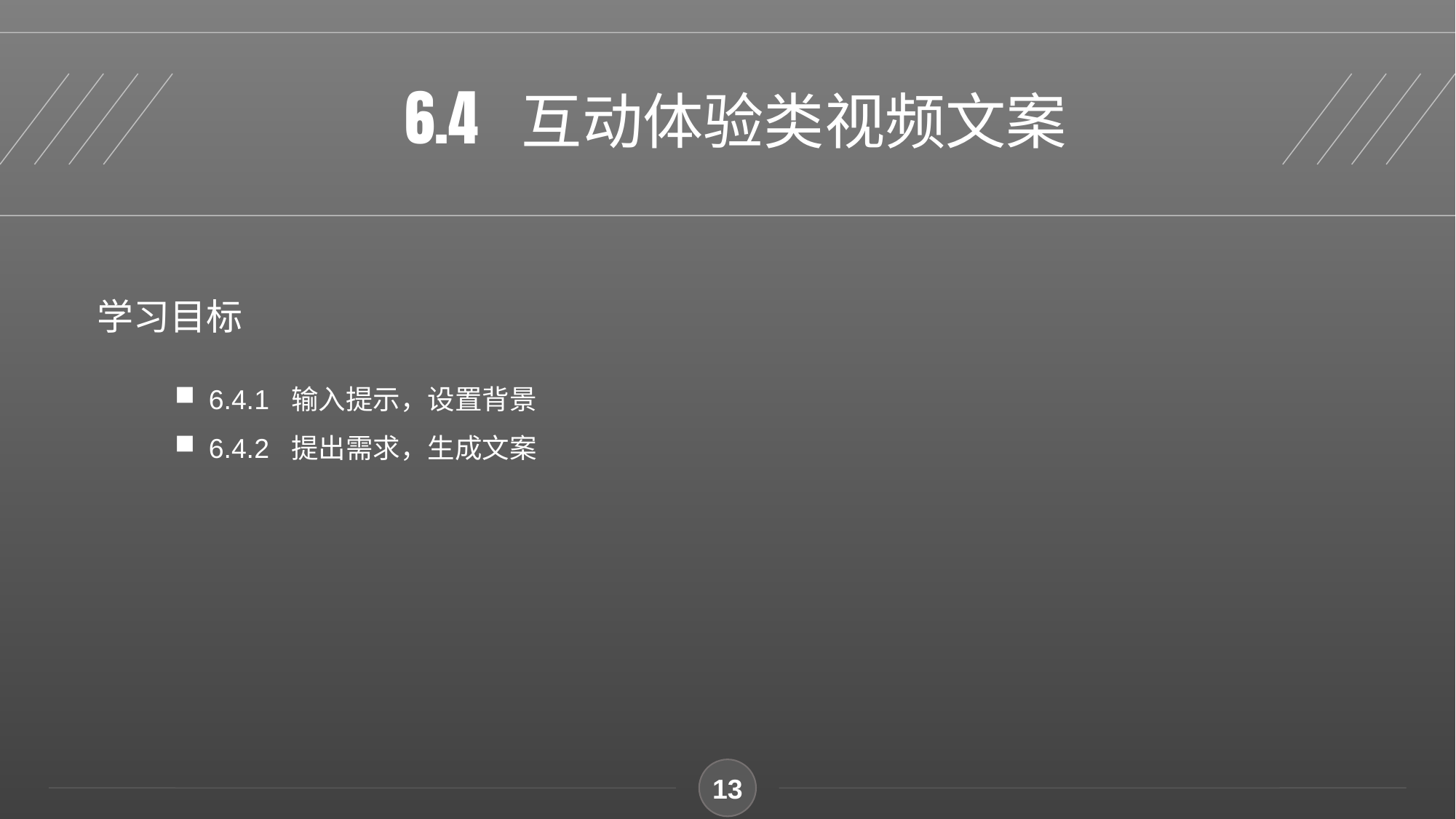

6.4  互动体验类视频文案

学习目标
6.4.1  输入提示，设置背景
6.4.2  提出需求，生成文案